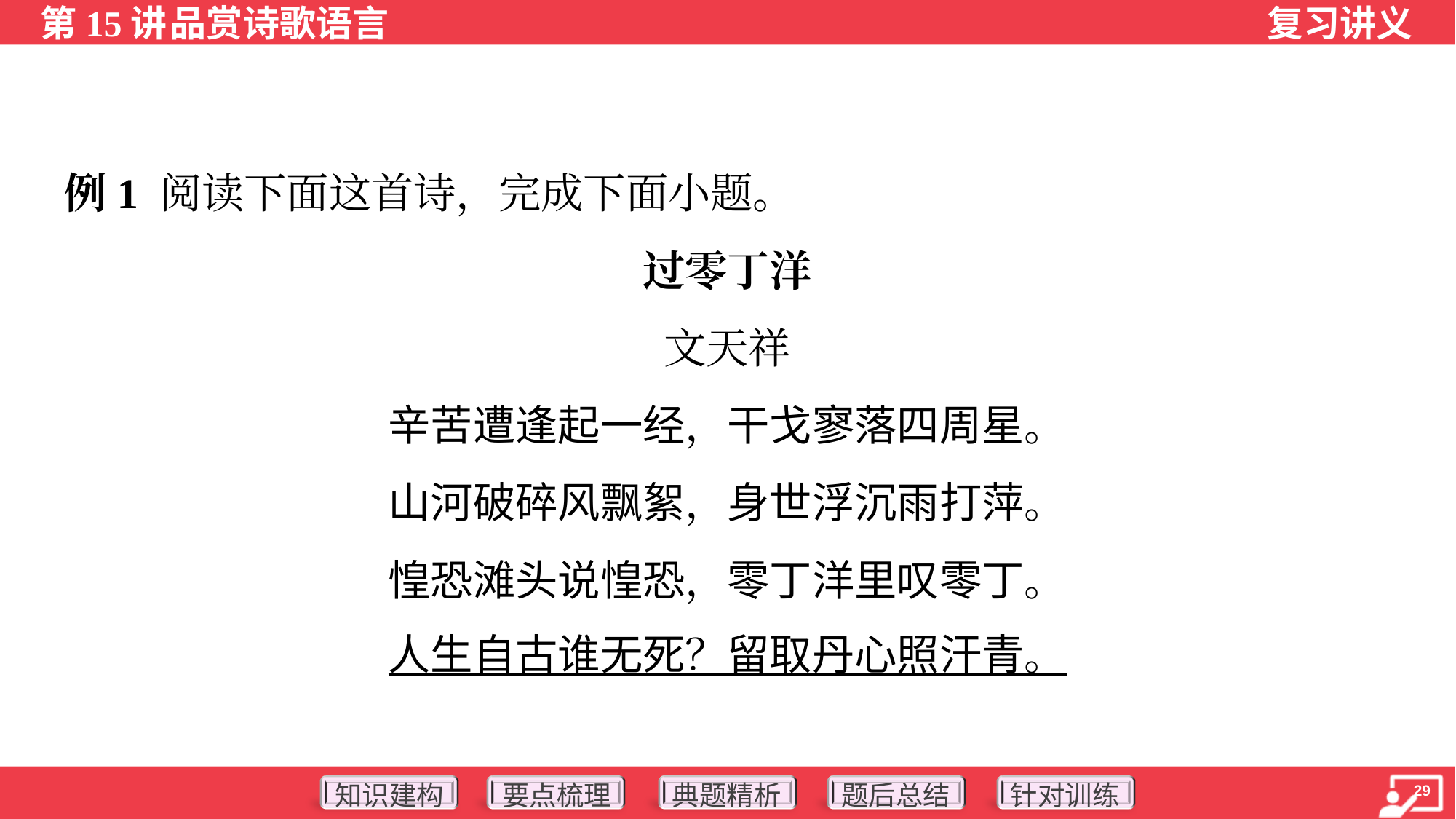

例1 阅读下面这首诗，完成下面小题。
过零丁洋
文天祥
辛苦遭逢起一经，干戈寥落四周星。
山河破碎风飘絮，身世浮沉雨打萍。
惶恐滩头说惶恐，零丁洋里叹零丁。
人生自古谁无死？留取丹心照汗青。